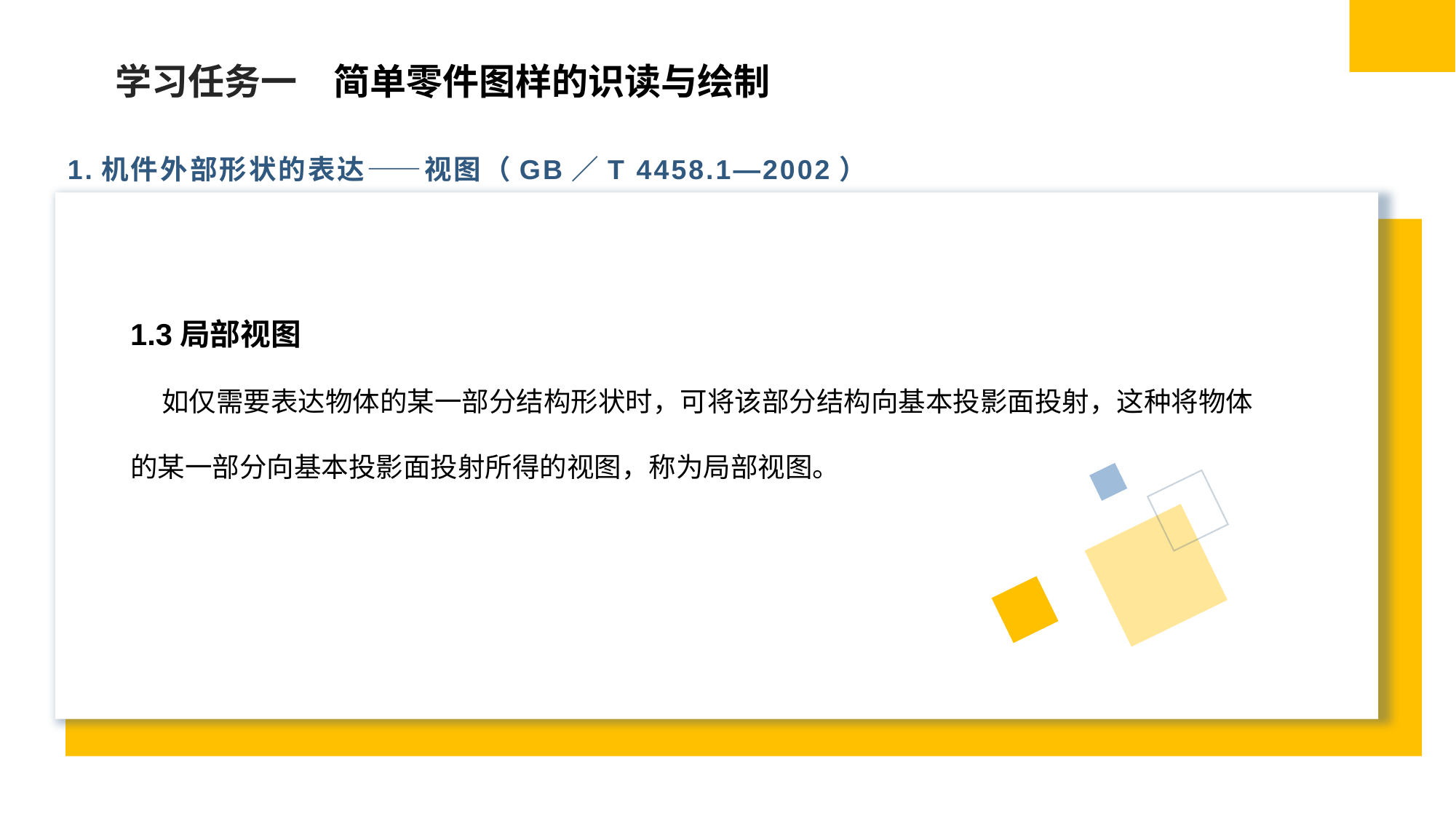

学习任务一　简单零件图样的识读与绘制
1.机件外部形状的表达——视图（GB／T 4458.1—2002）
向视图

1.3局部视图
    如仅需要表达物体的某一部分结构形状时，可将该部分结构向基本投影面投射，这种将物体的某一部分向基本投影面投射所得的视图，称为局部视图。